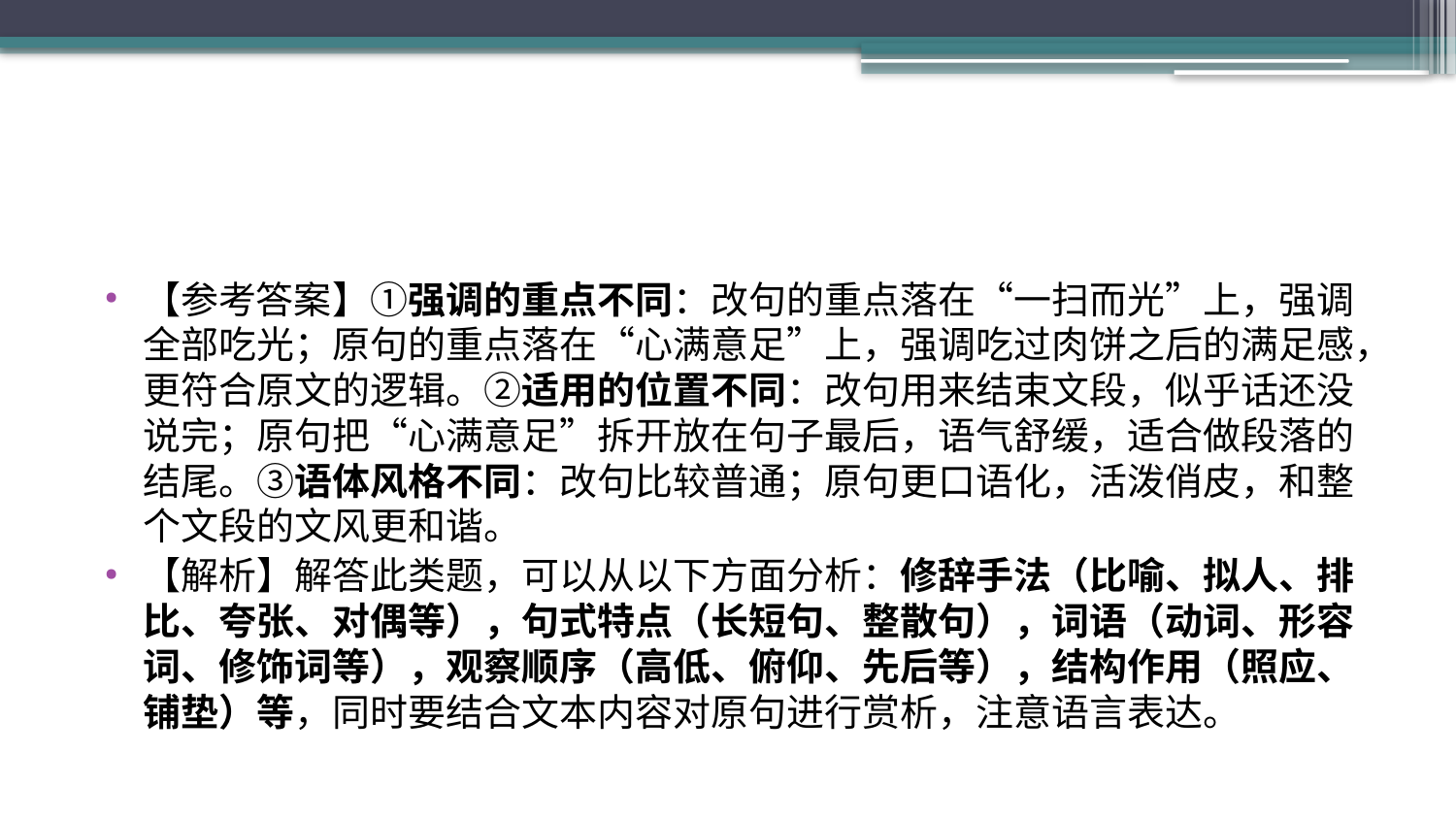

#
【参考答案】①强调的重点不同：改句的重点落在“一扫而光”上，强调全部吃光；原句的重点落在“心满意足”上，强调吃过肉饼之后的满足感，更符合原文的逻辑。②适用的位置不同：改句用来结束文段，似乎话还没说完；原句把“心满意足”拆开放在句子最后，语气舒缓，适合做段落的结尾。③语体风格不同：改句比较普通；原句更口语化，活泼俏皮，和整个文段的文风更和谐。
【解析】解答此类题，可以从以下方面分析：修辞手法（比喻、拟人、排比、夸张、对偶等），句式特点（长短句、整散句），词语（动词、形容词、修饰词等），观察顺序（高低、俯仰、先后等），结构作用（照应、铺垫）等，同时要结合文本内容对原句进行赏析，注意语言表达。